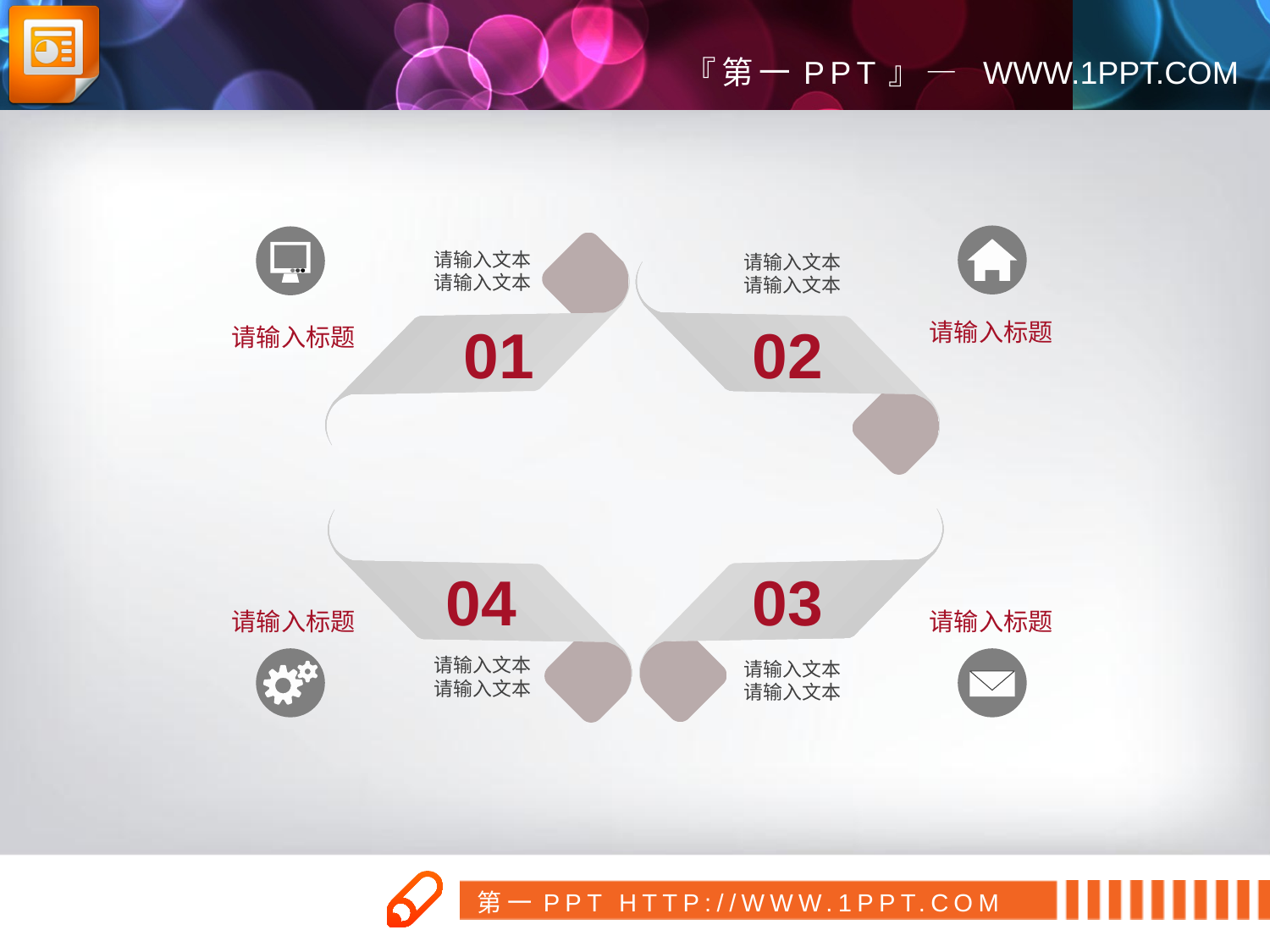

请输入文本
请输入文本
请输入文本
请输入文本

01
02
请输入标题
请输入标题

04
03
请输入标题
请输入标题

请输入文本
请输入文本

请输入文本
请输入文本